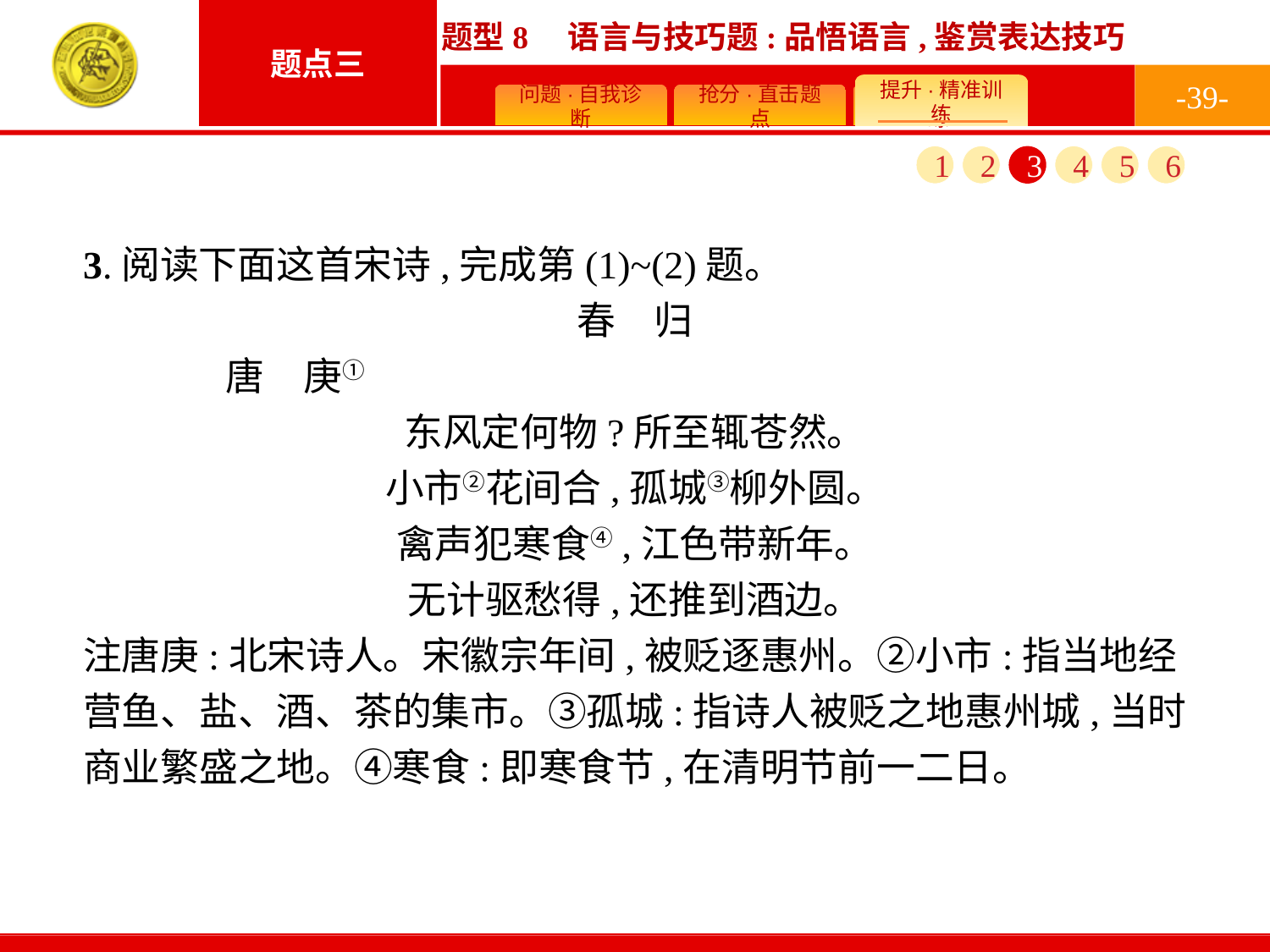

-39-
1
2
3
4
5
6
3.阅读下面这首宋诗,完成第(1)~(2)题。
春　归
	唐　庚①
东风定何物?所至辄苍然。
小市②花间合,孤城③柳外圆。
禽声犯寒食④,江色带新年。
无计驱愁得,还推到酒边。
注唐庚:北宋诗人。宋徽宗年间,被贬逐惠州。②小市:指当地经营鱼、盐、酒、茶的集市。③孤城:指诗人被贬之地惠州城,当时商业繁盛之地。④寒食:即寒食节,在清明节前一二日。